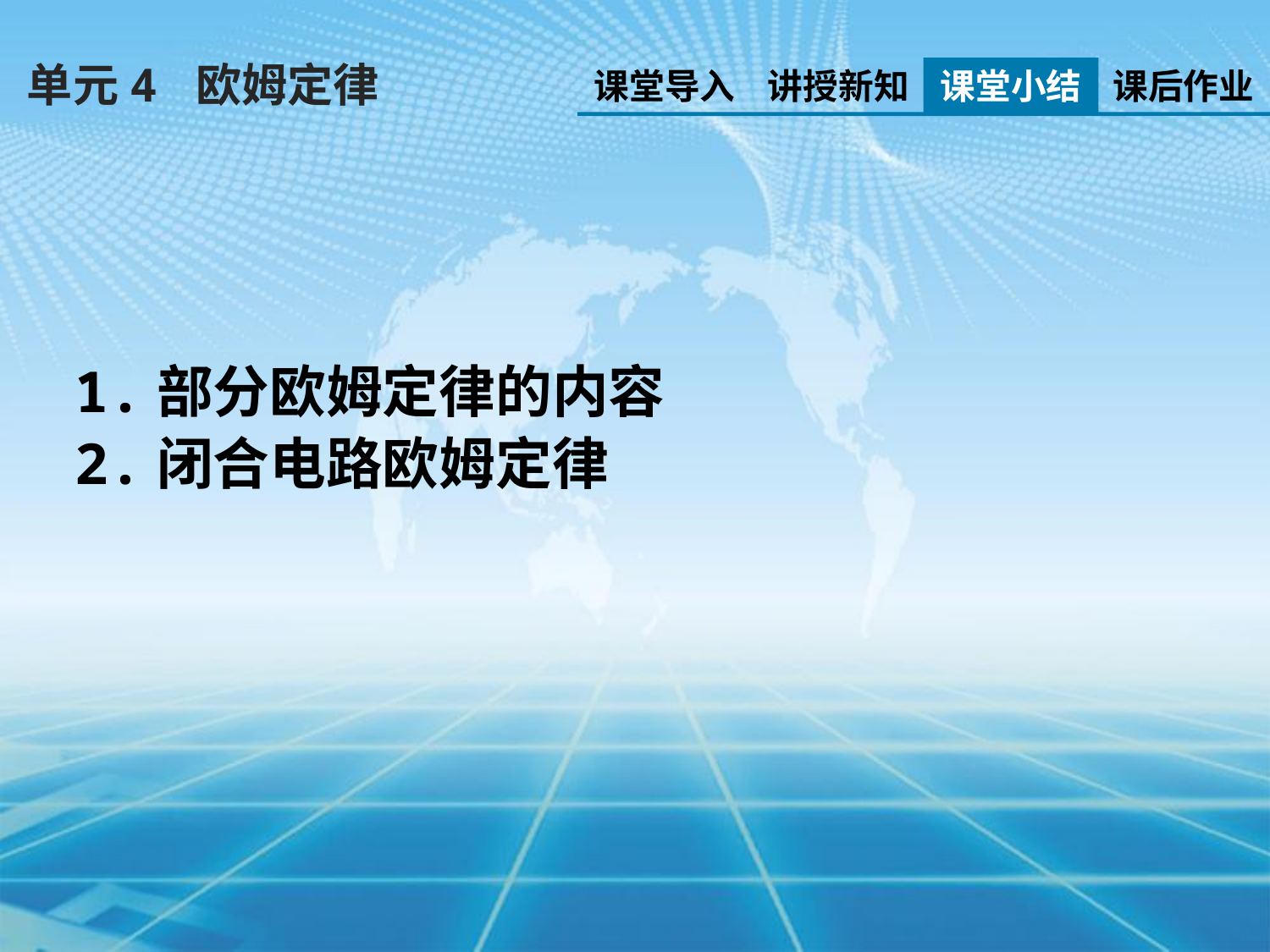

单元4 欧姆定律
课堂导入
讲授新知
课堂小结
课后作业
1.部分欧姆定律的内容
2.闭合电路欧姆定律